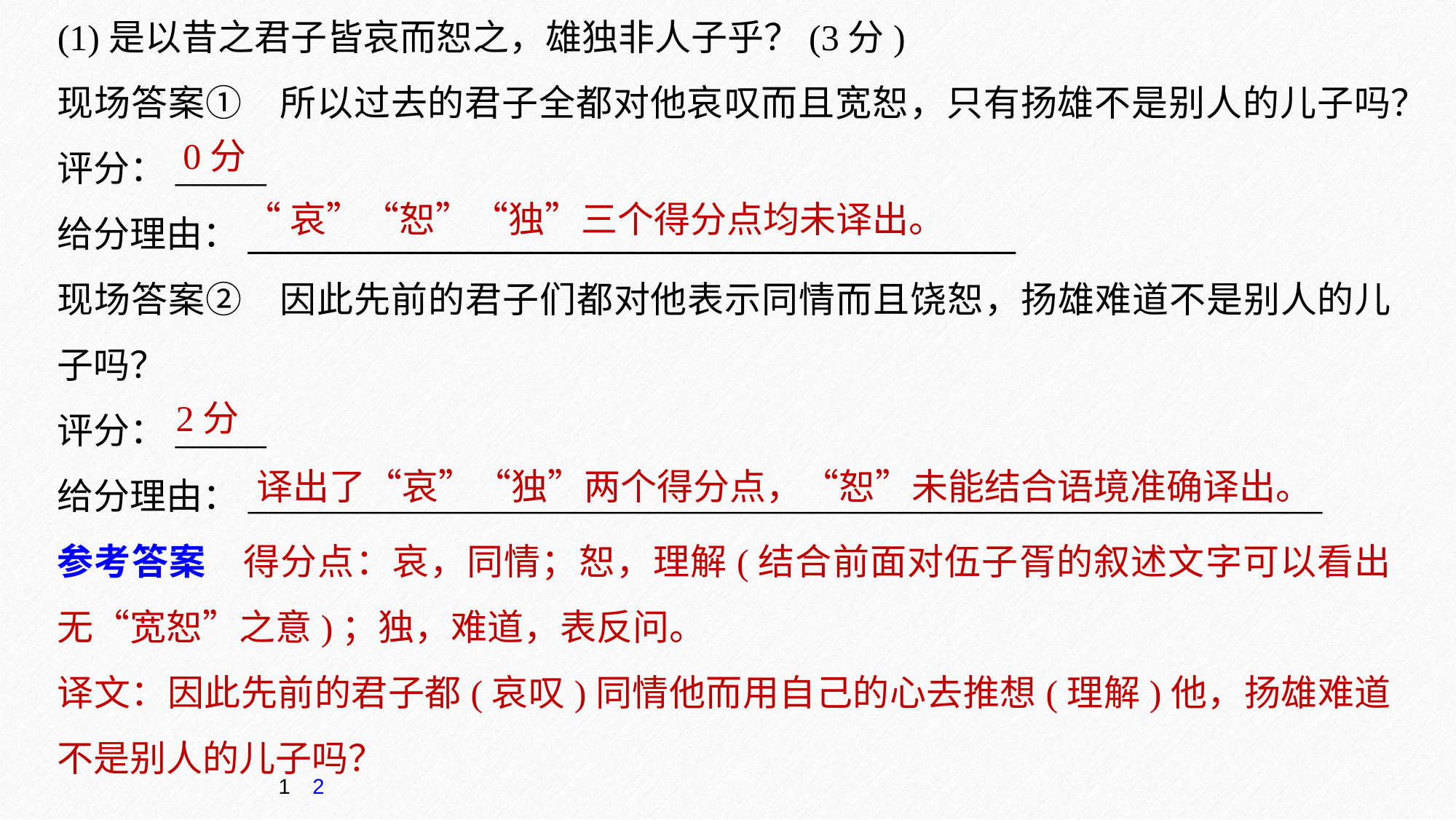

(1)是以昔之君子皆哀而恕之，雄独非人子乎？(3分)
现场答案①　所以过去的君子全都对他哀叹而且宽恕，只有扬雄不是别人的儿子吗？
评分：_____
给分理由：______________________________________
现场答案②　因此先前的君子们都对他表示同情而且饶恕，扬雄难道不是别人的儿子吗？
评分：_____
给分理由：___________________________________________________________
0分
“哀”“恕”“独”三个得分点均未译出。
2分
译出了“哀”“独”两个得分点，“恕”未能结合语境准确译出。
参考答案　得分点：哀，同情；恕，理解(结合前面对伍子胥的叙述文字可以看出无“宽恕”之意)；独，难道，表反问。
译文：因此先前的君子都(哀叹)同情他而用自己的心去推想(理解)他，扬雄难道不是别人的儿子吗？
1
2